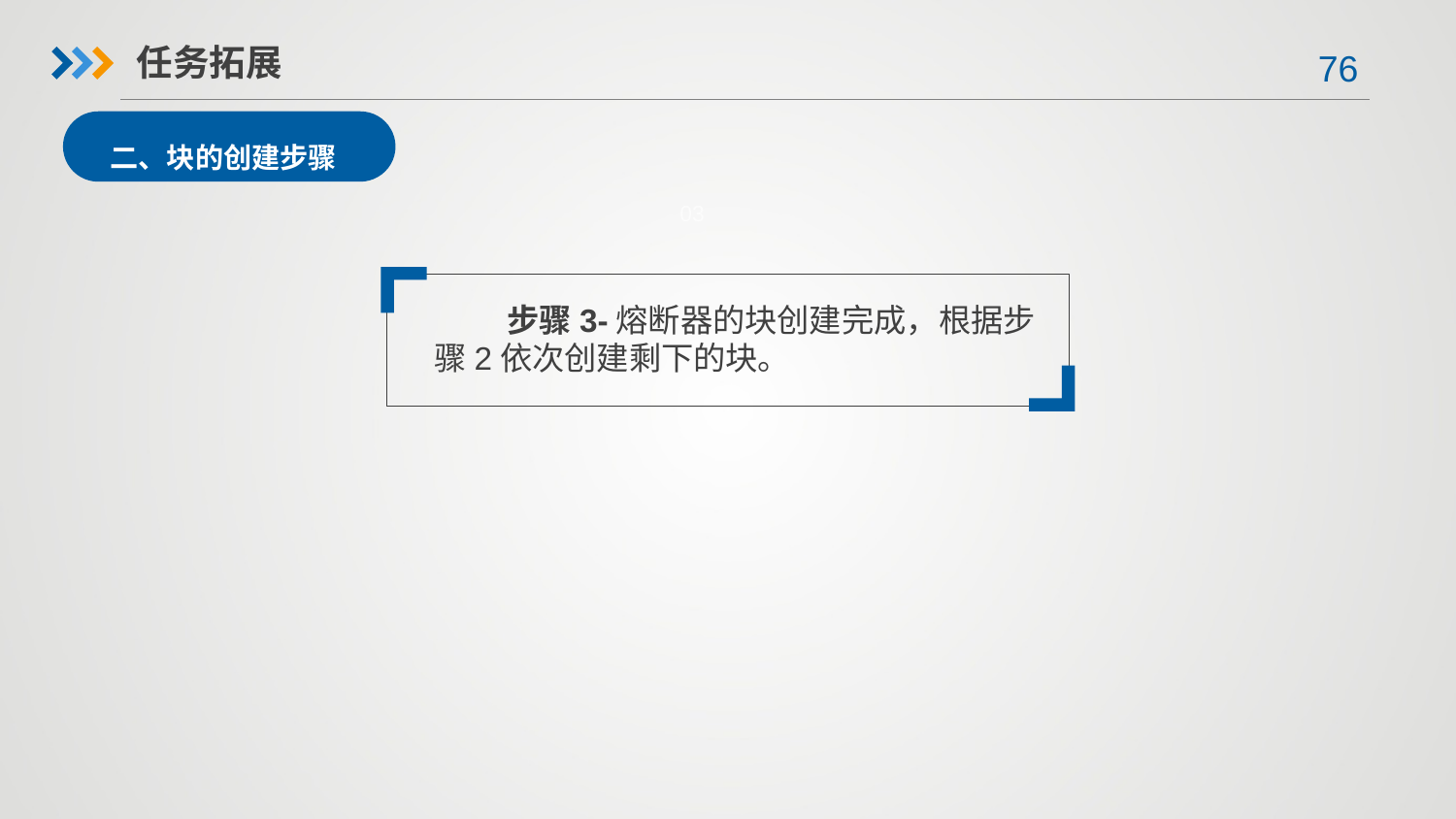

任务拓展

二、块的创建步骤

03

步骤3-熔断器的块创建完成，根据步骤2依次创建剩下的块。